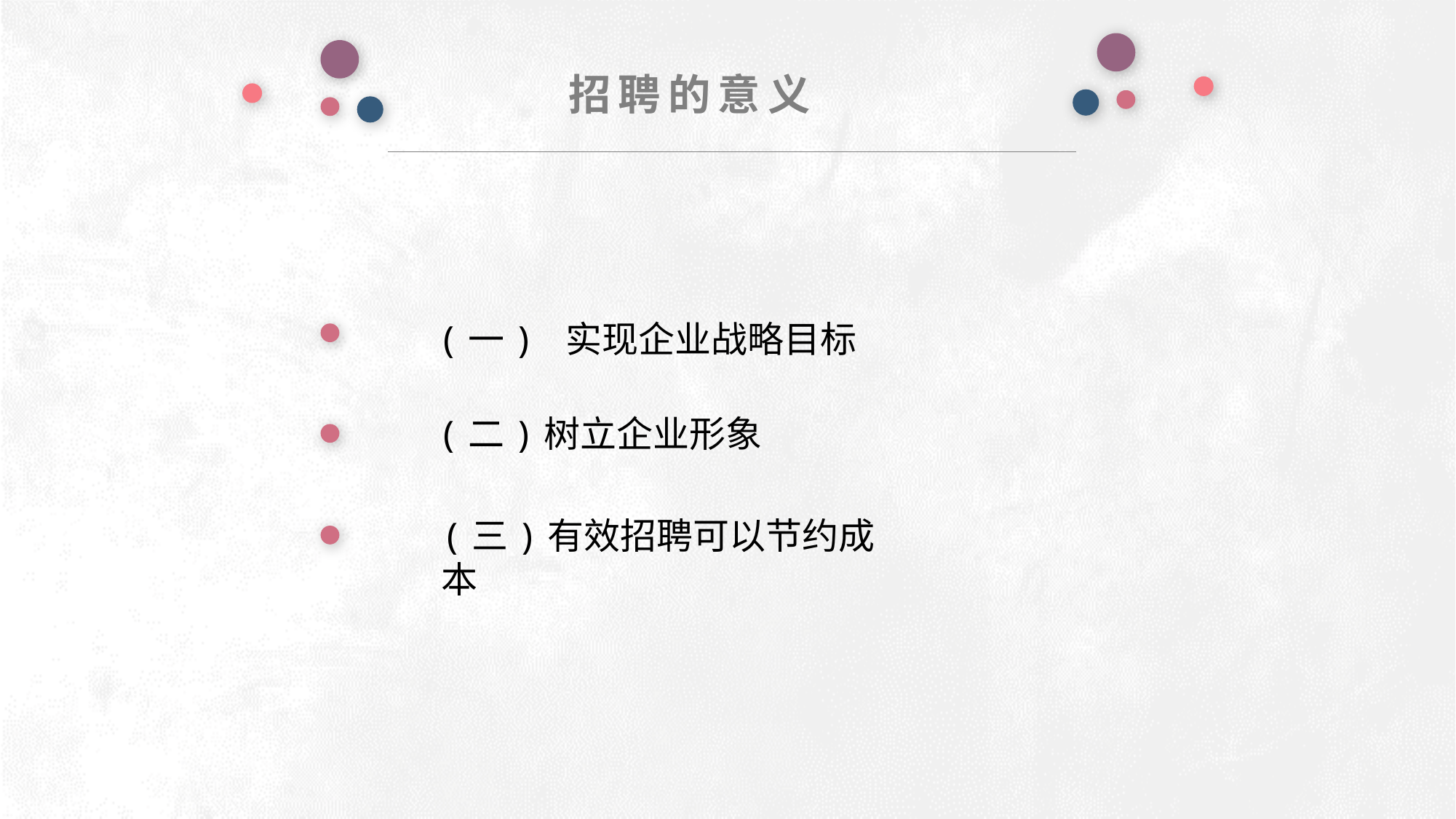

招聘的意义

(一) 实现企业战略目标

(二)树立企业形象

(三)有效招聘可以节约成本